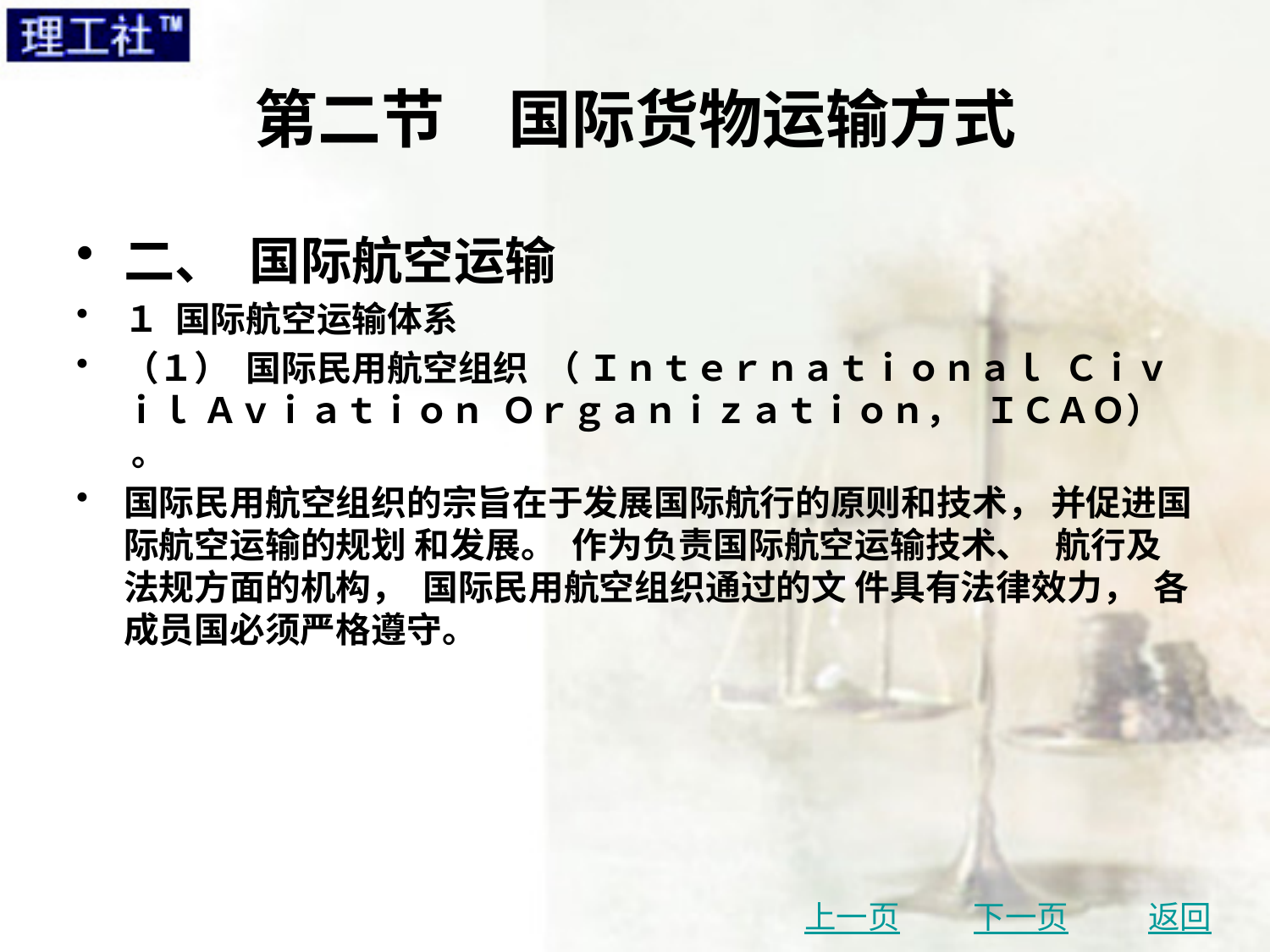

# 第二节　国际货物运输方式
二、  国际航空运输
１  国际航空运输体系
（１）  国际民用航空组织  （ Ｉｎｔｅｒｎａｔｉｏｎａｌ  Ｃｉｖｉｌ Ａｖｉａｔｉｏｎ  Ｏｒｇａｎｉｚａｔｉｏｎ，   ＩＣＡＯ） 。
国际民用航空组织的宗旨在于发展国际航行的原则和技术， 并促进国际航空运输的规划 和发展。  作为负责国际航空运输技术、   航行及法规方面的机构，  国际民用航空组织通过的文 件具有法律效力，  各成员国必须严格遵守。

上一页
下一页
返回